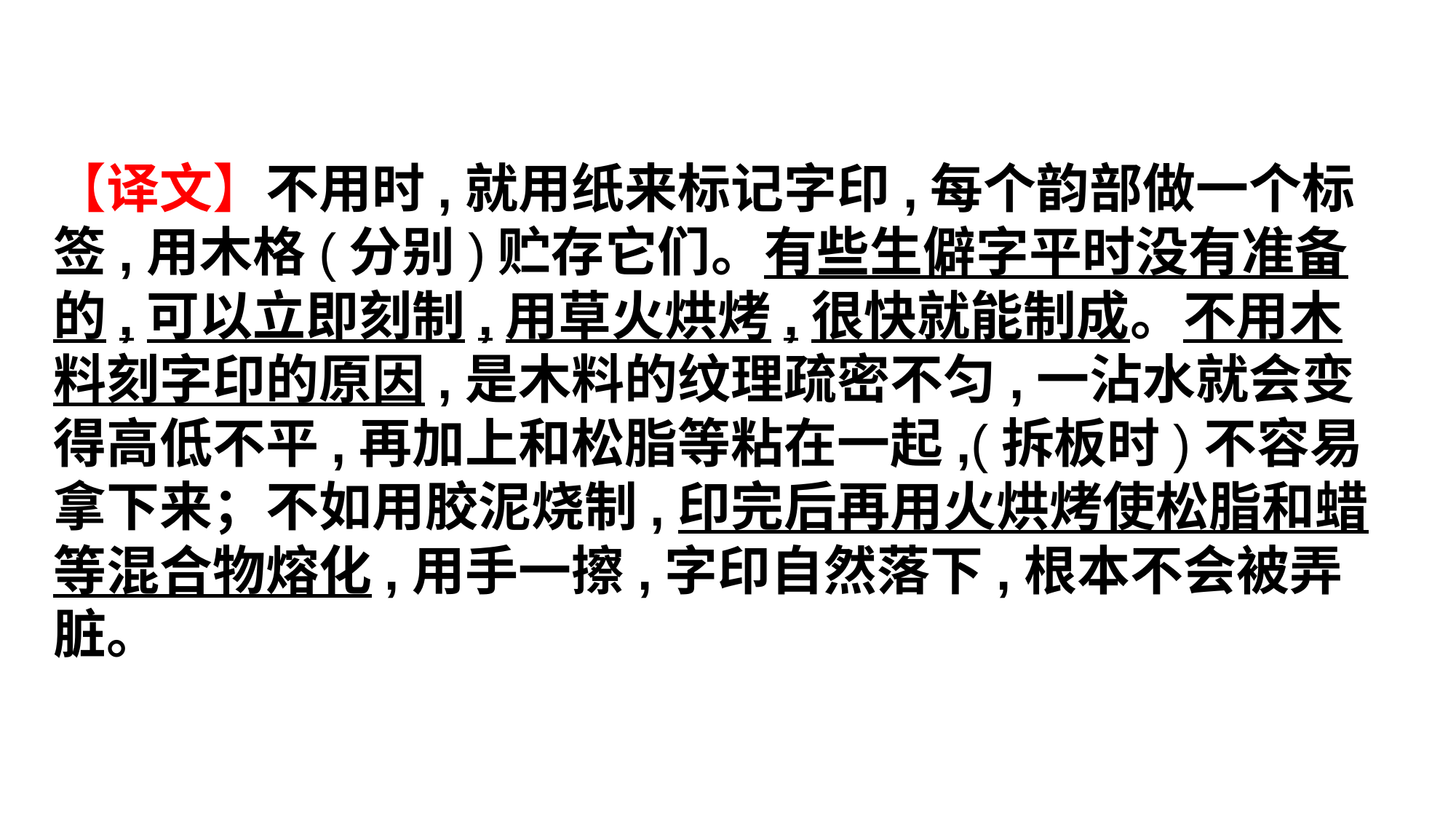

【译文】不用时,就用纸来标记字印,每个韵部做一个标签,用木格(分别)贮存它们。有些生僻字平时没有准备的,可以立即刻制,用草火烘烤,很快就能制成。不用木料刻字印的原因,是木料的纹理疏密不匀,一沾水就会变得高低不平,再加上和松脂等粘在一起,(拆板时)不容易拿下来；不如用胶泥烧制,印完后再用火烘烤使松脂和蜡等混合物熔化,用手一擦,字印自然落下,根本不会被弄脏。